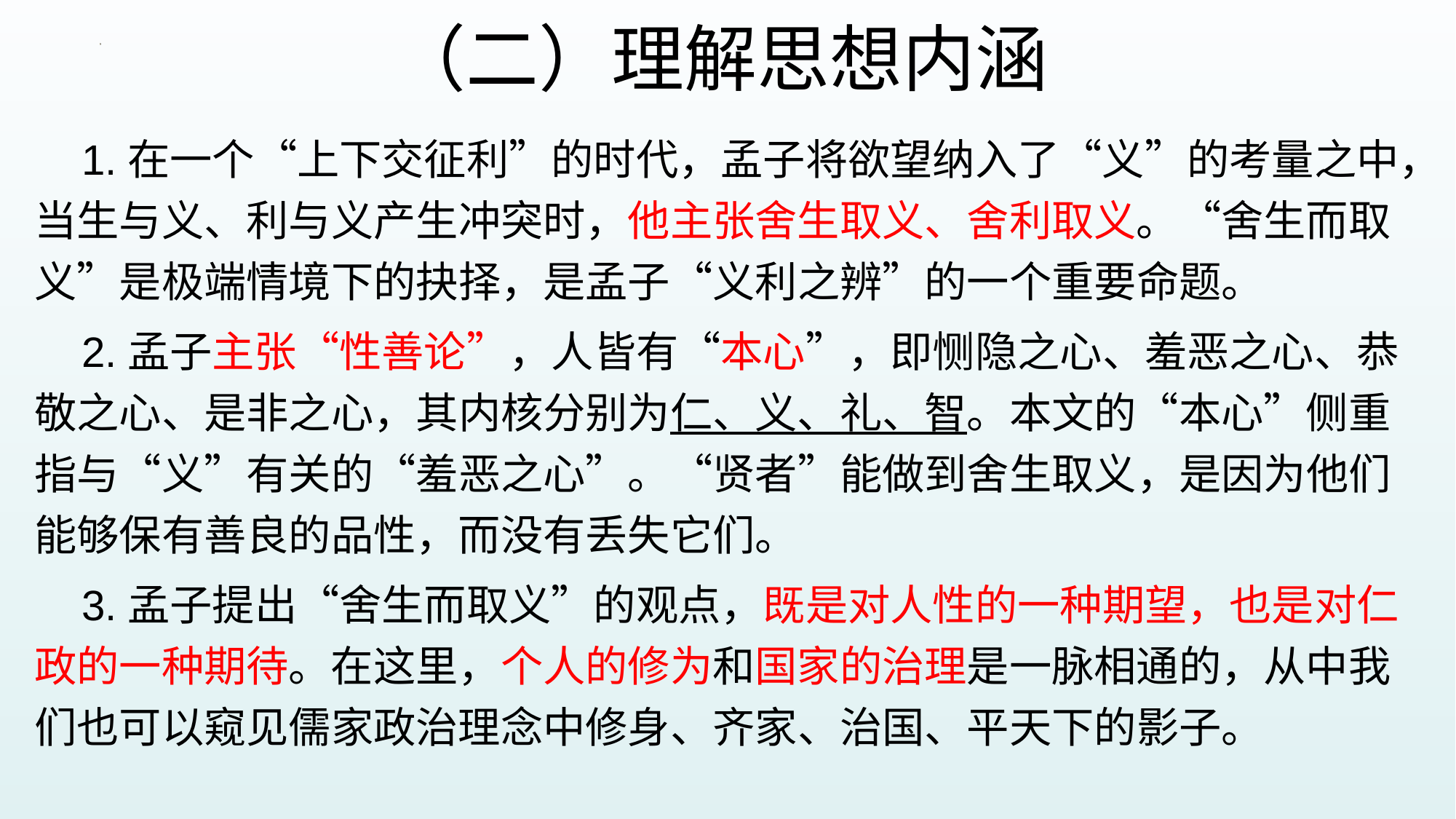

# （二）理解思想内涵
    1.在一个“上下交征利”的时代，孟子将欲望纳入了“义”的考量之中，当生与义、利与义产生冲突时，他主张舍生取义、舍利取义。“舍生而取义”是极端情境下的抉择，是孟子“义利之辨”的一个重要命题。
    2.孟子主张“性善论”，人皆有“本心”，即恻隐之心、羞恶之心、恭敬之心、是非之心，其内核分别为仁、义、礼、智。本文的“本心”侧重指与“义”有关的“羞恶之心”。“贤者”能做到舍生取义，是因为他们能够保有善良的品性，而没有丢失它们。
    3.孟子提出“舍生而取义”的观点，既是对人性的一种期望，也是对仁政的一种期待。在这里，个人的修为和国家的治理是一脉相通的，从中我们也可以窥见儒家政治理念中修身、齐家、治国、平天下的影子。